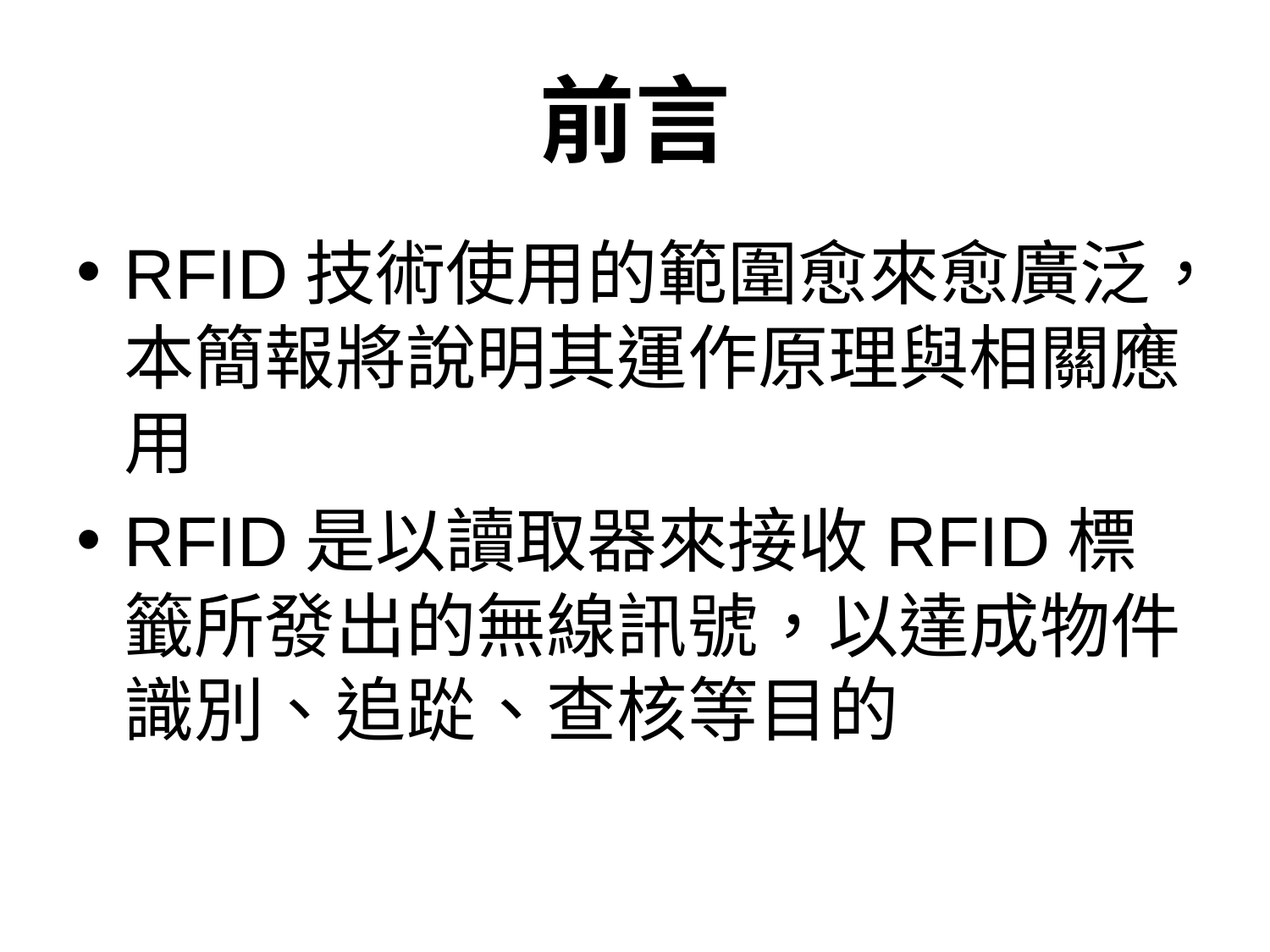

# 前言
RFID技術使用的範圍愈來愈廣泛，本簡報將說明其運作原理與相關應用
RFID是以讀取器來接收RFID標籤所發出的無線訊號，以達成物件識別、追踨、查核等目的